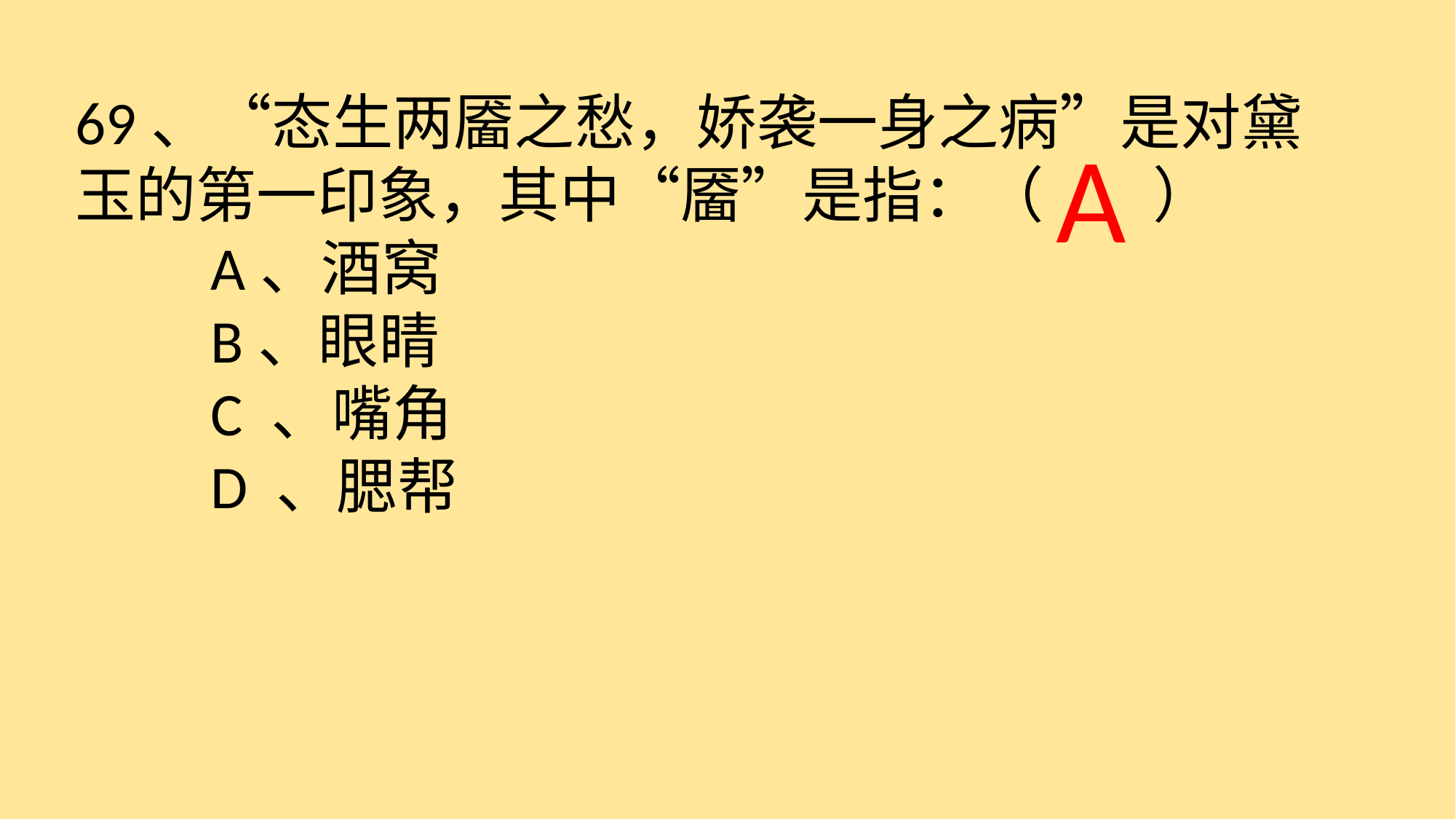

69、“态生两靥之愁，娇袭一身之病”是对黛玉的第一印象，其中“靥”是指：（        ）
　　A、酒窝
　　B、眼睛
　　C 、嘴角
　　D 、腮帮
  A